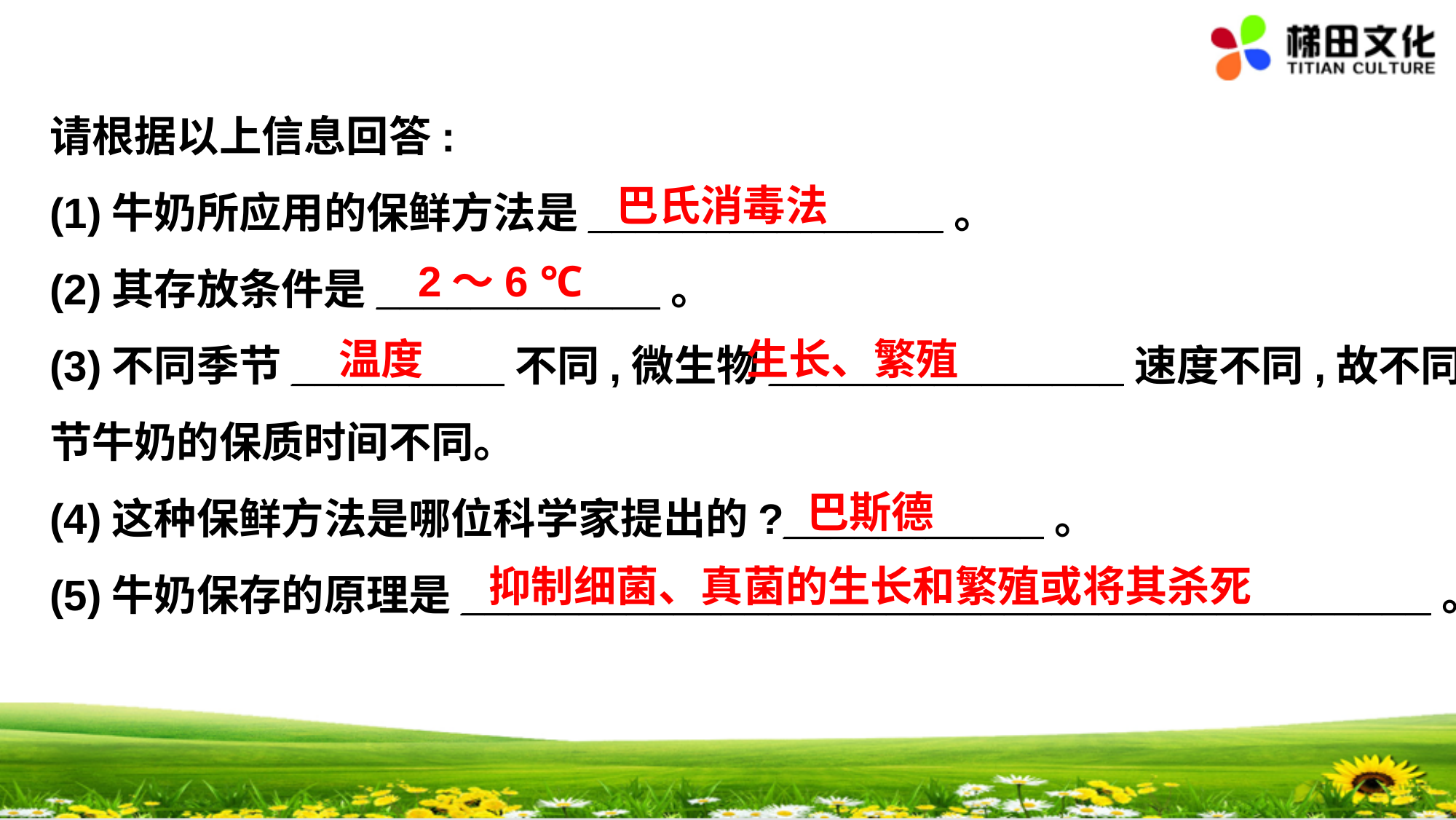

请根据以上信息回答:
(1)牛奶所应用的保鲜方法是_______________。
(2)其存放条件是____________。
(3)不同季节_________不同,微生物_______________速度不同,故不同季
节牛奶的保质时间不同。
(4)这种保鲜方法是哪位科学家提出的?___________。
(5)牛奶保存的原理是_________________________________________。
　巴氏消毒法
　2～6 ℃
　温度
　生长、繁殖
　巴斯德
　抑制细菌、真菌的生长和繁殖或将其杀死